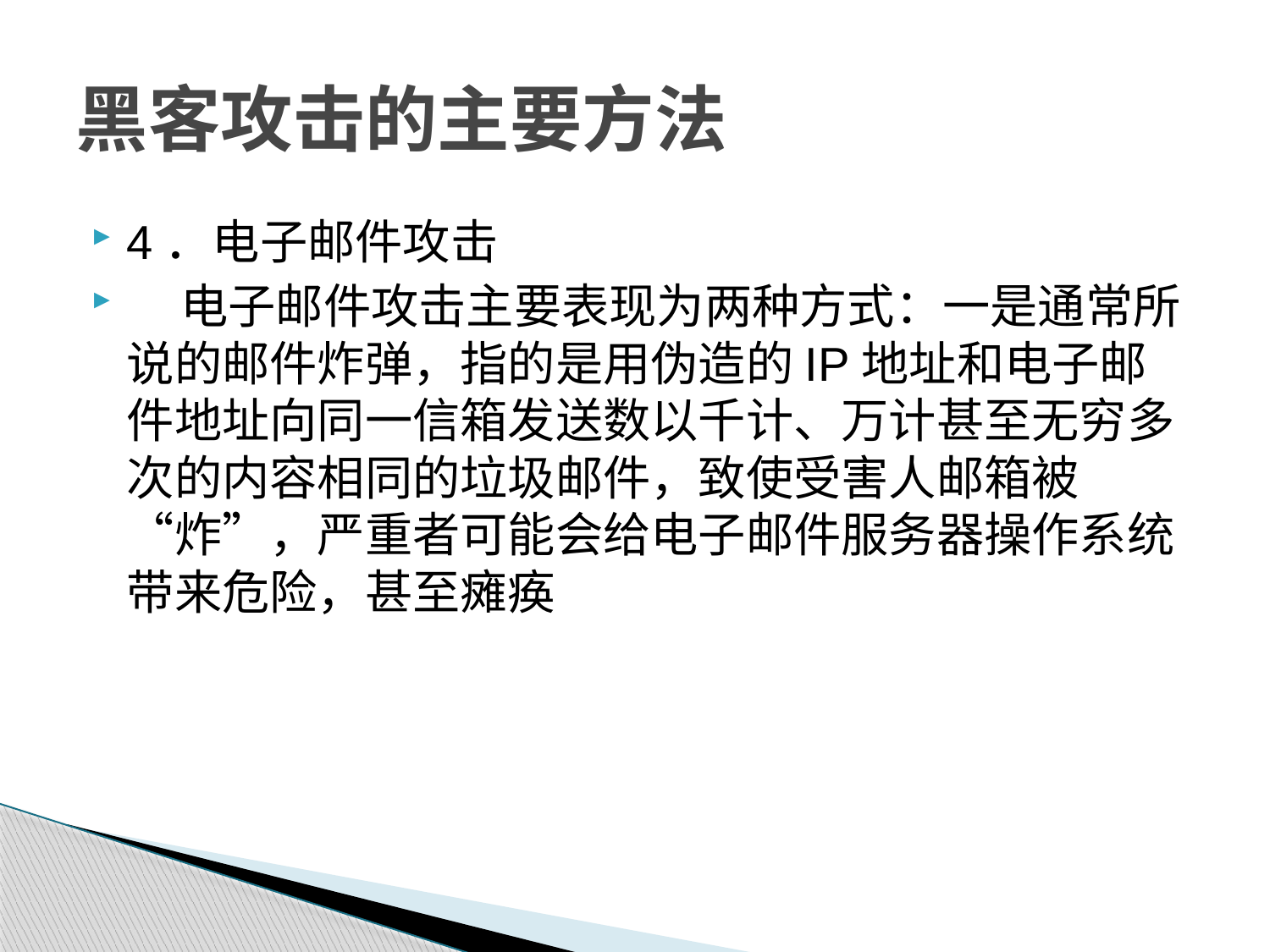

# 黑客攻击的主要方法
4．电子邮件攻击
    电子邮件攻击主要表现为两种方式：一是通常所说的邮件炸弹，指的是用伪造的IP地址和电子邮件地址向同一信箱发送数以千计、万计甚至无穷多次的内容相同的垃圾邮件，致使受害人邮箱被“炸”，严重者可能会给电子邮件服务器操作系统带来危险，甚至瘫痪